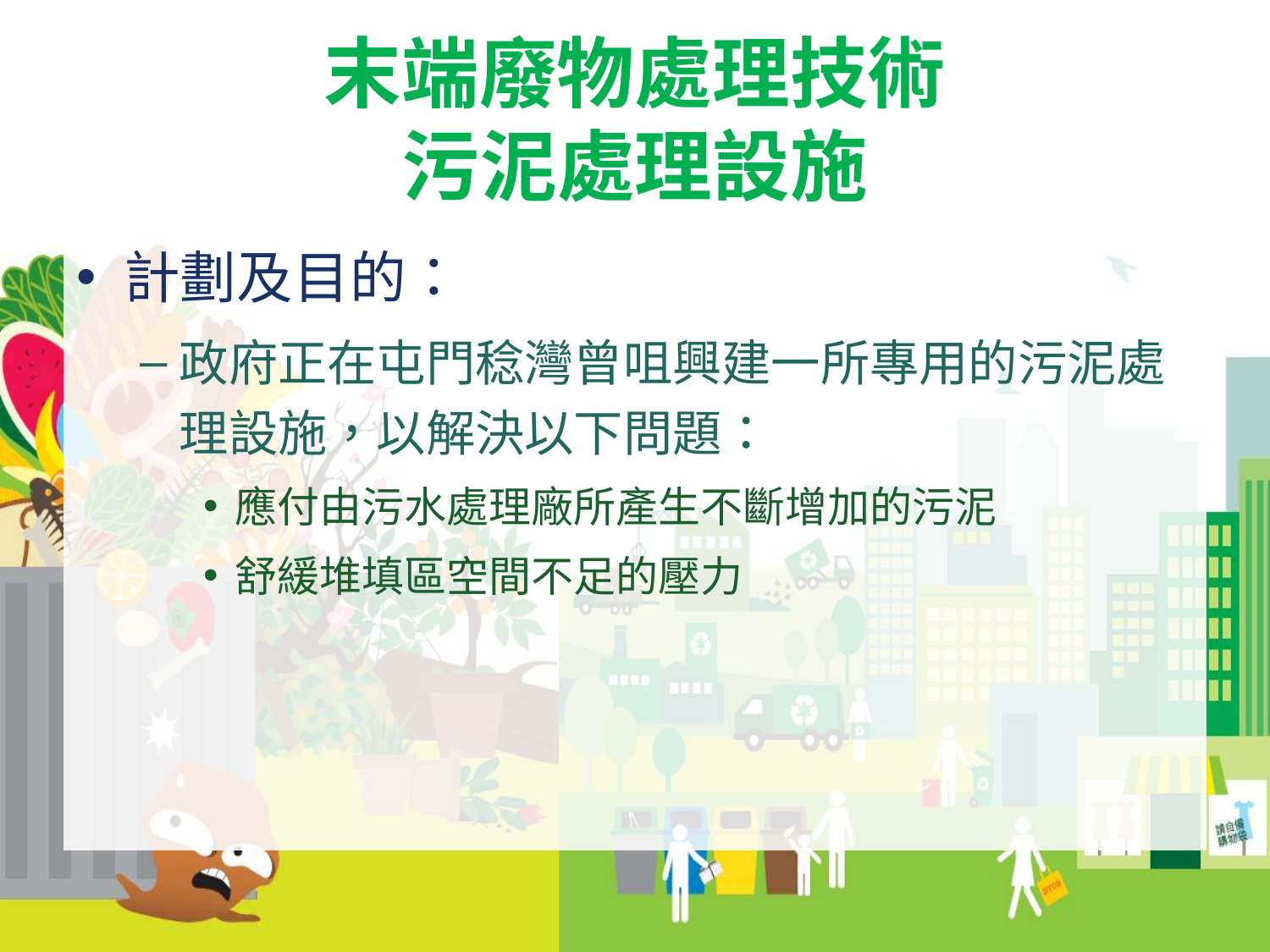

# 末端廢物處理技術 污泥處理設施
計劃及目的：
政府正在屯門稔灣曾咀興建一所專用的污泥處理設施，以解決以下問題：
應付由污水處理廠所產生不斷增加的污泥
舒緩堆填區空間不足的壓力